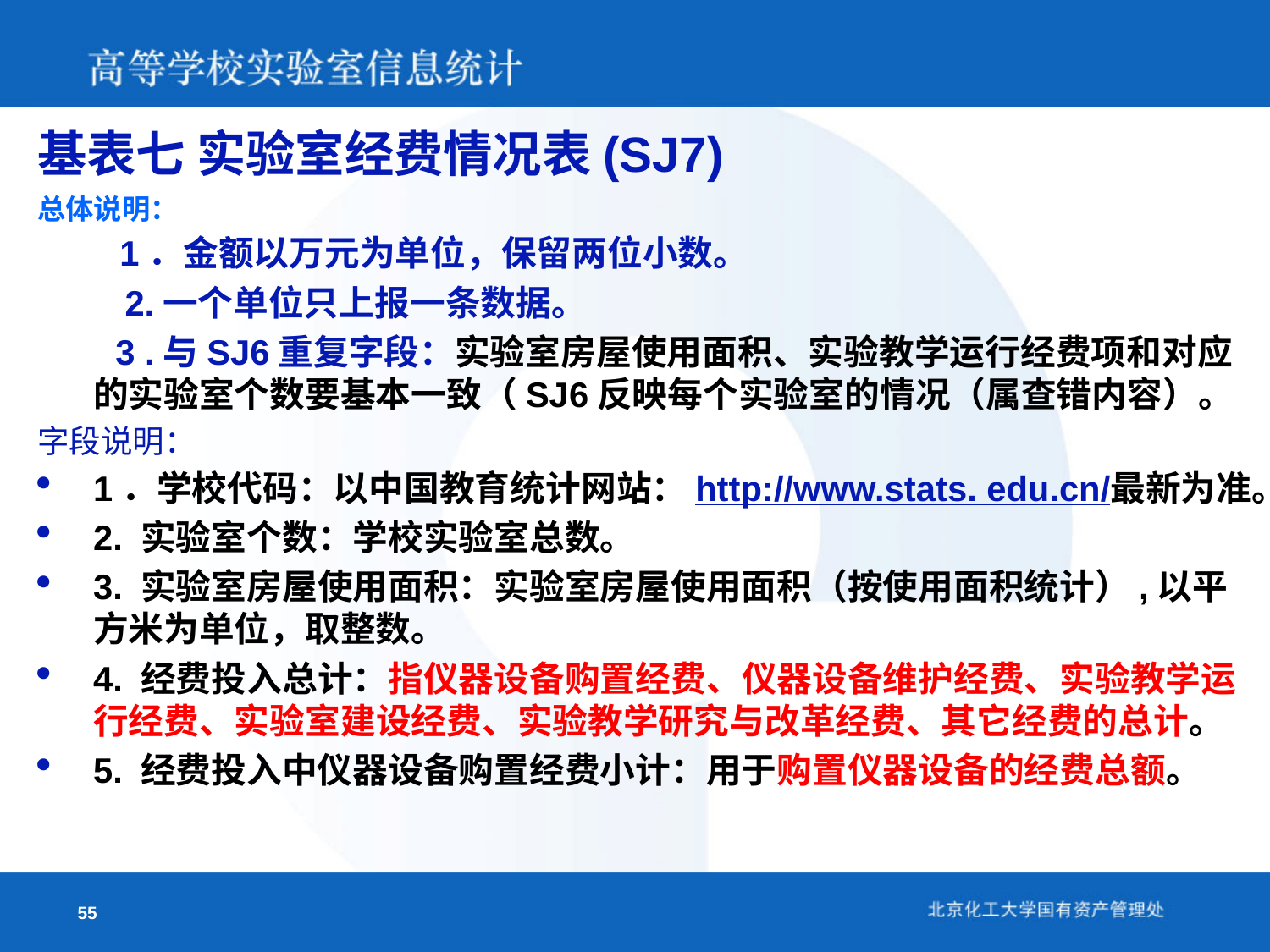

基表七 实验室经费情况表(SJ7)
总体说明：
　 　  1．金额以万元为单位，保留两位小数。
　　 2.一个单位只上报一条数据。
        3 .与SJ6重复字段：实验室房屋使用面积、实验教学运行经费项和对应的实验室个数要基本一致（SJ6反映每个实验室的情况（属查错内容）。
字段说明：
1．学校代码：以中国教育统计网站：http://www.stats. edu.cn/最新为准。
2. 实验室个数：学校实验室总数。
3. 实验室房屋使用面积：实验室房屋使用面积（按使用面积统计）,以平方米为单位，取整数。
4. 经费投入总计：指仪器设备购置经费、仪器设备维护经费、实验教学运行经费、实验室建设经费、实验教学研究与改革经费、其它经费的总计。
5. 经费投入中仪器设备购置经费小计：用于购置仪器设备的经费总额。